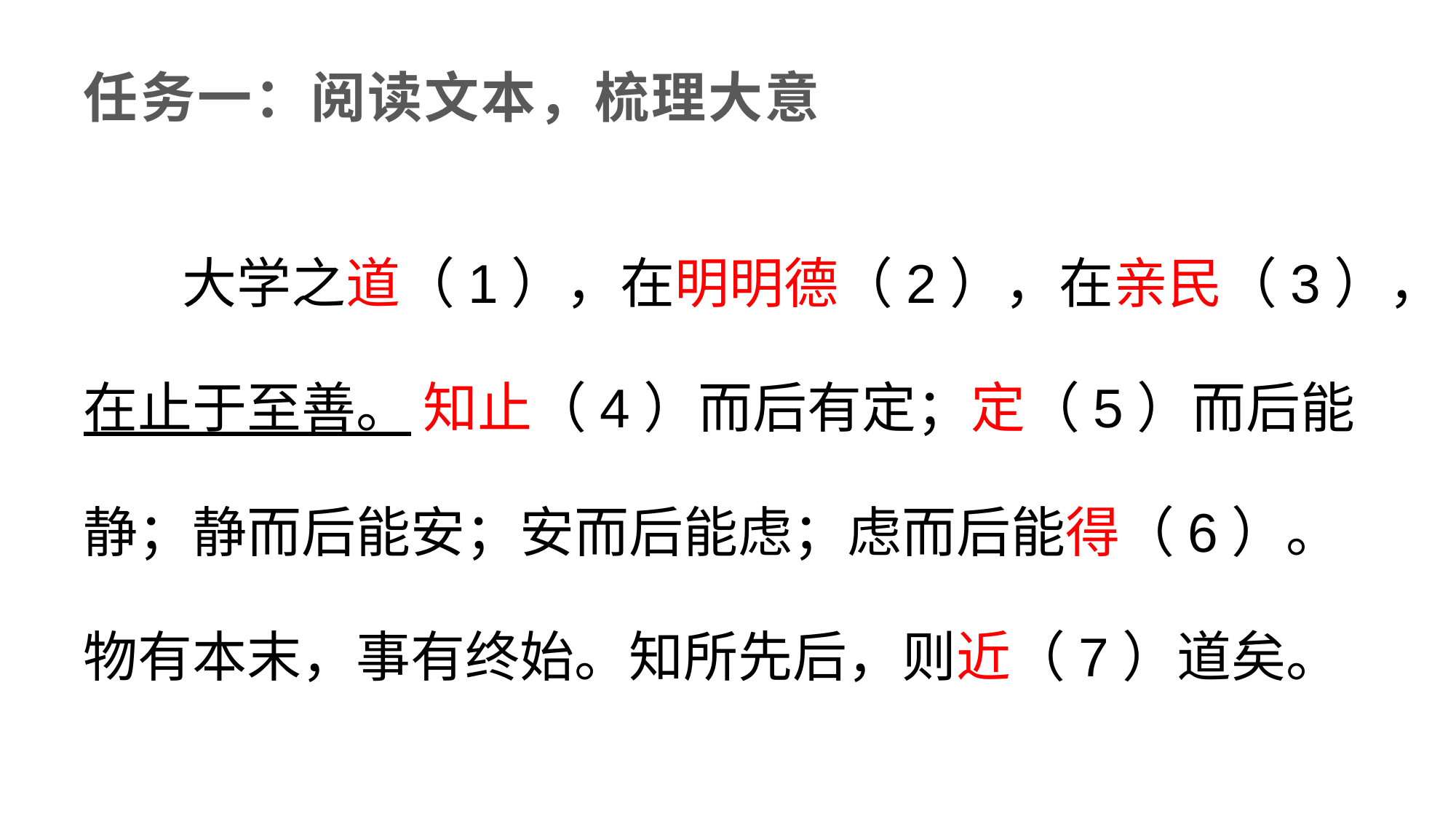

任务一：阅读文本，梳理大意
       大学之道（1），在明明德（2），在亲民（3），在止于至善。 知止（4）而后有定；定（5）而后能静；静而后能安；安而后能虑；虑而后能得（6）。 物有本末，事有终始。知所先后，则近（7）道矣。